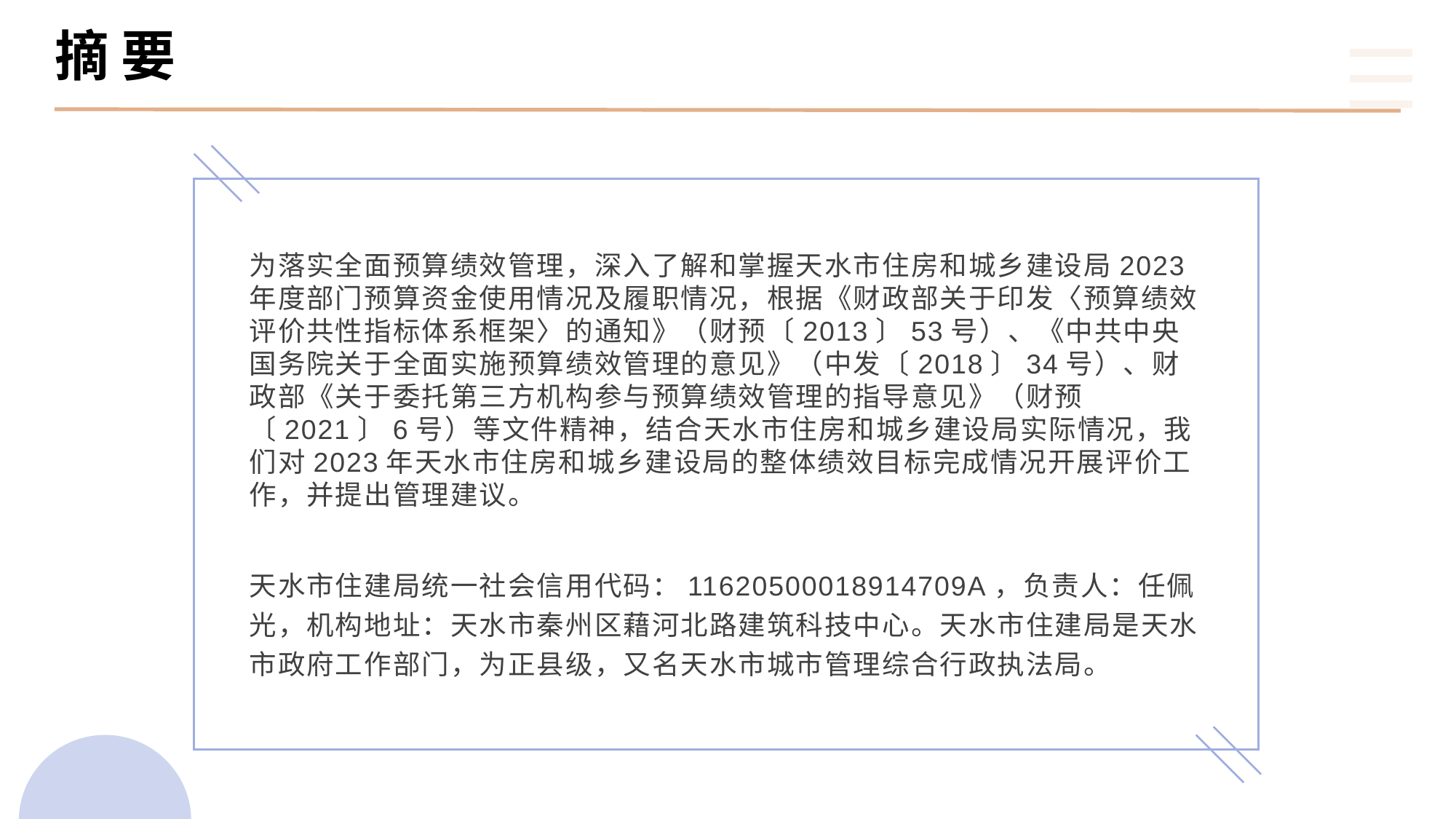

摘 要

为落实全面预算绩效管理，深入了解和掌握天水市住房和城乡建设局2023年度部门预算资金使用情况及履职情况，根据《财政部关于印发〈预算绩效评价共性指标体系框架〉的通知》（财预〔2013〕53号）、《中共中央 国务院关于全面实施预算绩效管理的意见》（中发〔2018〕34号）、财政部《关于委托第三方机构参与预算绩效管理的指导意见》（财预〔2021〕6号）等文件精神，结合天水市住房和城乡建设局实际情况，我们对2023年天水市住房和城乡建设局的整体绩效目标完成情况开展评价工作，并提出管理建议。

天水市住建局统一社会信用代码：11620500018914709A，负责人：任佩光，机构地址：天水市秦州区藉河北路建筑科技中心。天水市住建局是天水市政府工作部门，为正县级，又名天水市城市管理综合行政执法局。